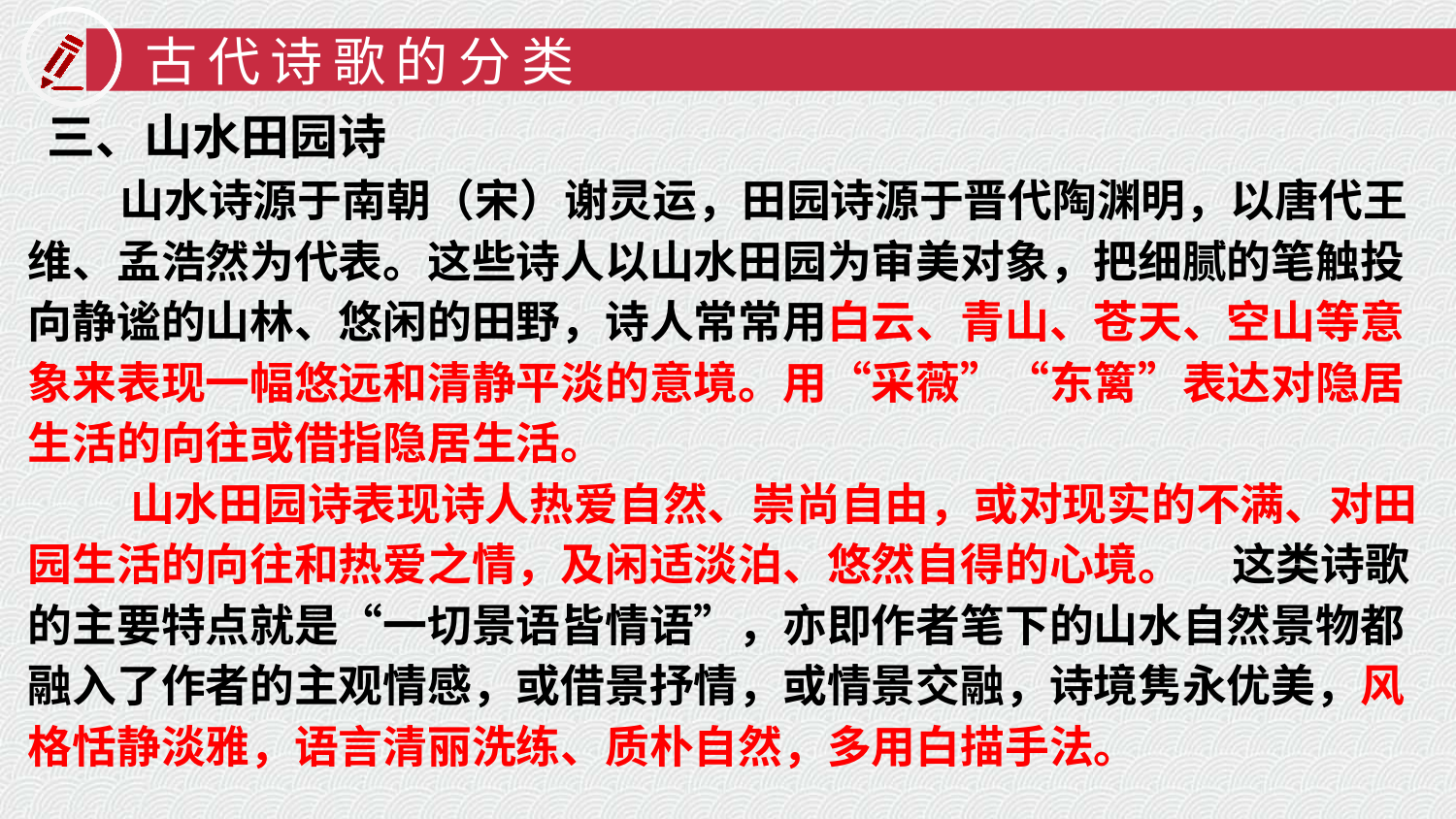

古代诗歌的分类

三、山水田园诗
        山水诗源于南朝（宋）谢灵运，田园诗源于晋代陶渊明，以唐代王维、孟浩然为代表。这些诗人以山水田园为审美对象，把细腻的笔触投向静谧的山林、悠闲的田野，诗人常常用白云、青山、苍天、空山等意象来表现一幅悠远和清静平淡的意境。用“采薇”“东篱”表达对隐居生活的向往或借指隐居生活。
         山水田园诗表现诗人热爱自然、崇尚自由，或对现实的不满、对田园生活的向往和热爱之情，及闲适淡泊、悠然自得的心境。    这类诗歌的主要特点就是“一切景语皆情语”，亦即作者笔下的山水自然景物都融入了作者的主观情感，或借景抒情，或情景交融，诗境隽永优美，风格恬静淡雅，语言清丽洗练、质朴自然，多用白描手法。